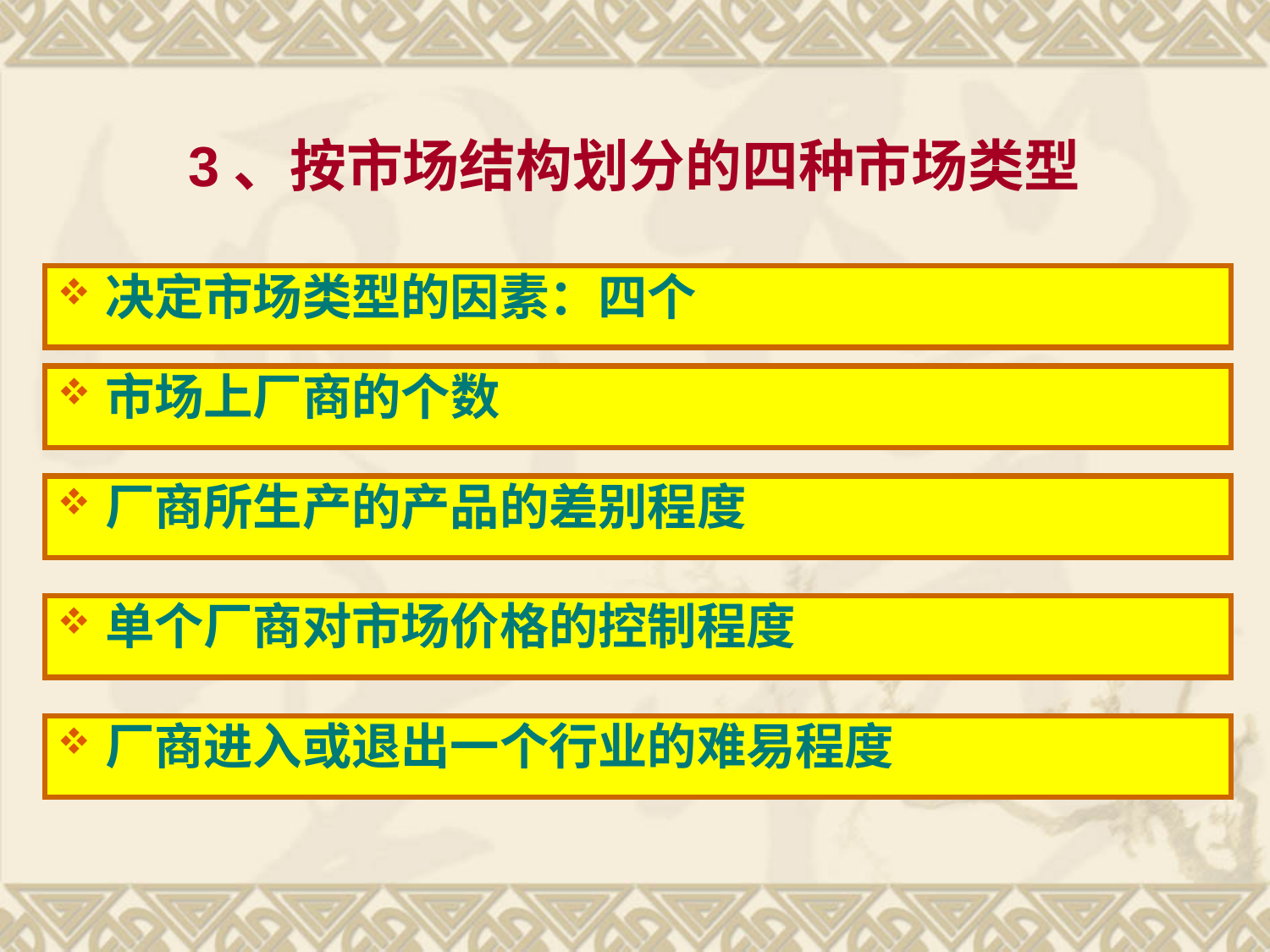

# 3、按市场结构划分的四种市场类型
决定市场类型的因素：四个
市场上厂商的个数
厂商所生产的产品的差别程度
单个厂商对市场价格的控制程度
厂商进入或退出一个行业的难易程度